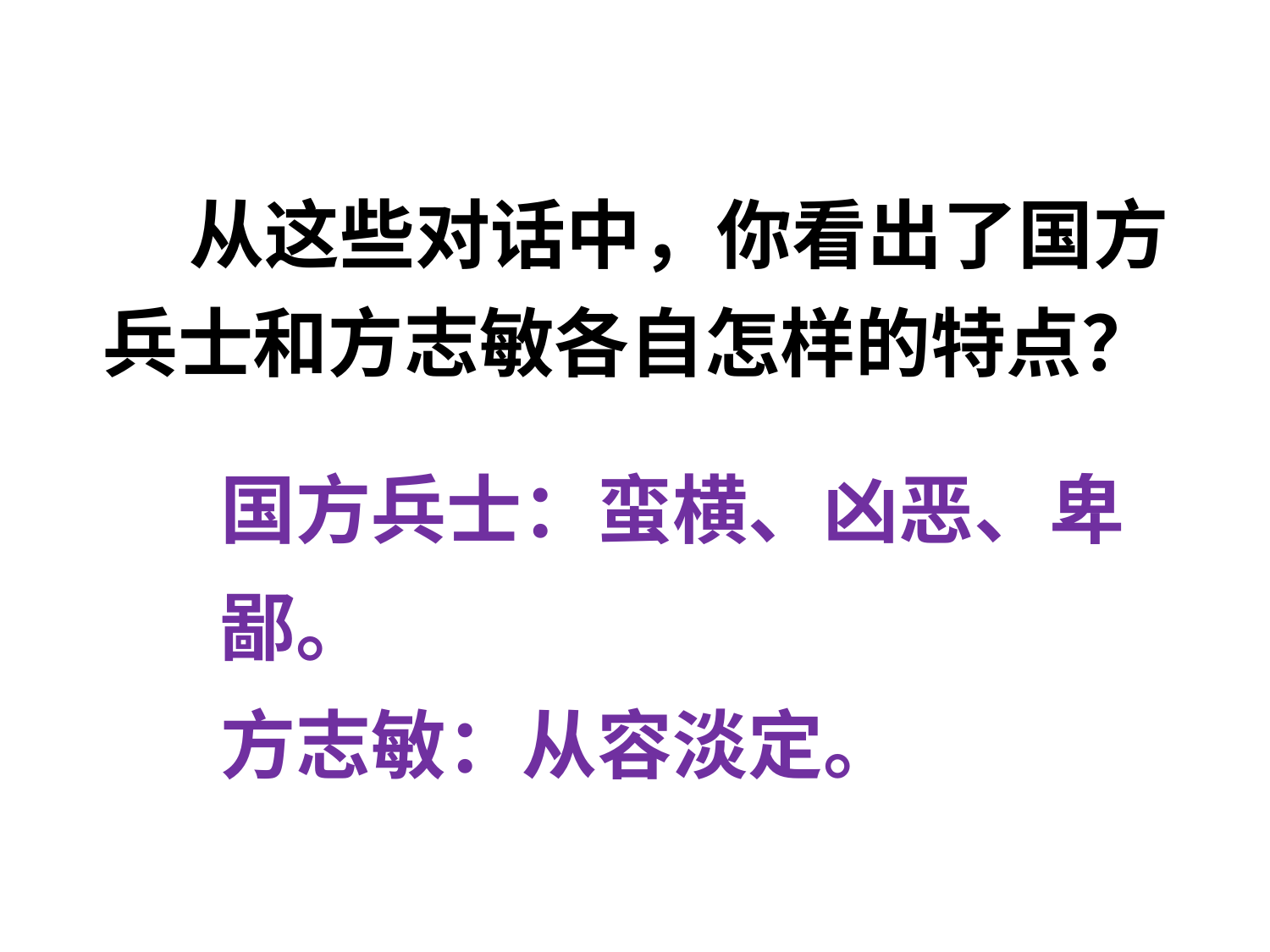

从这些对话中，你看出了国方兵士和方志敏各自怎样的特点？
国方兵士：蛮横、凶恶、卑鄙。
方志敏：从容淡定。